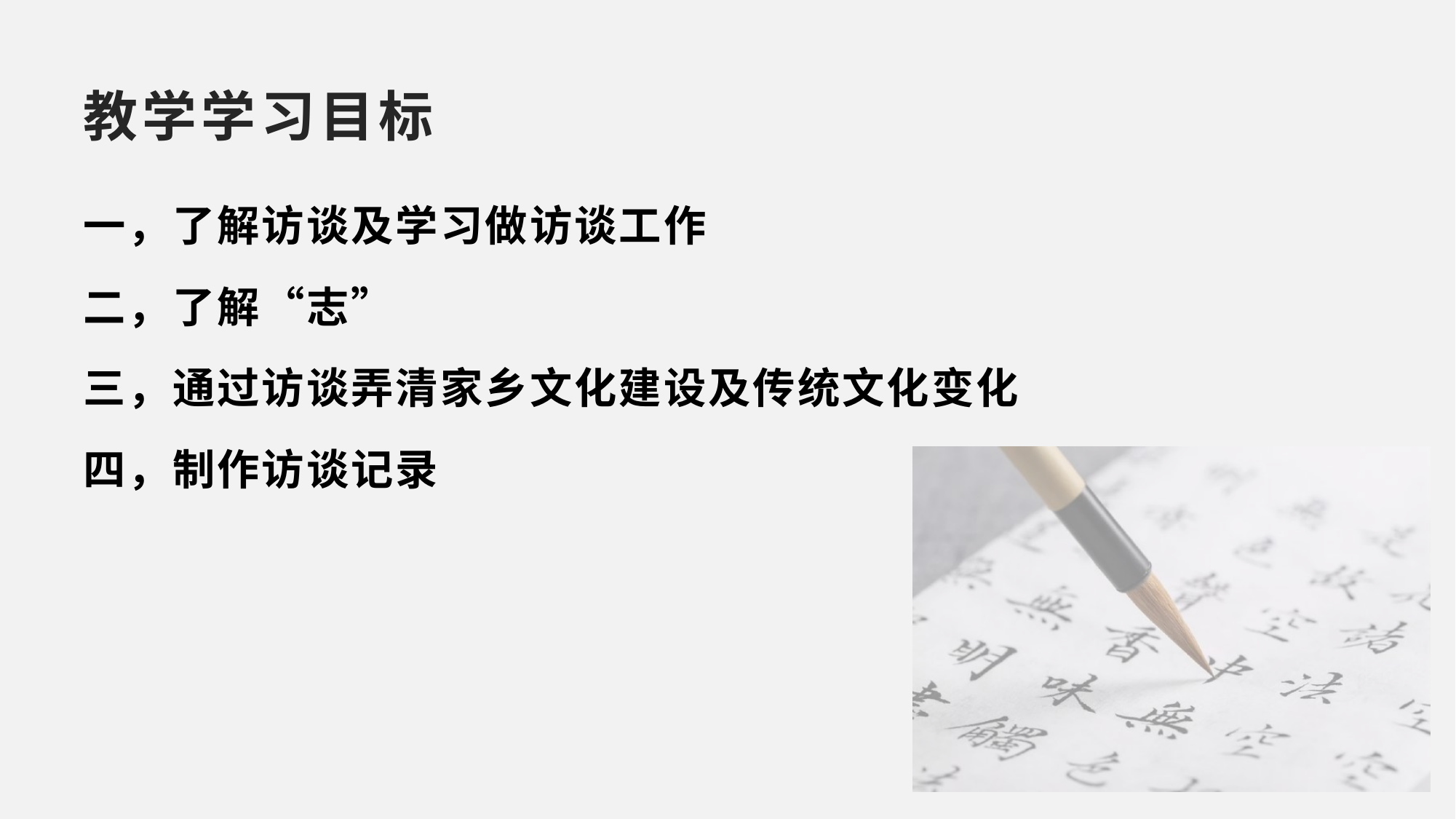

# 教学学习目标
一，了解访谈及学习做访谈工作
二，了解“志”
三，通过访谈弄清家乡文化建设及传统文化变化
四，制作访谈记录